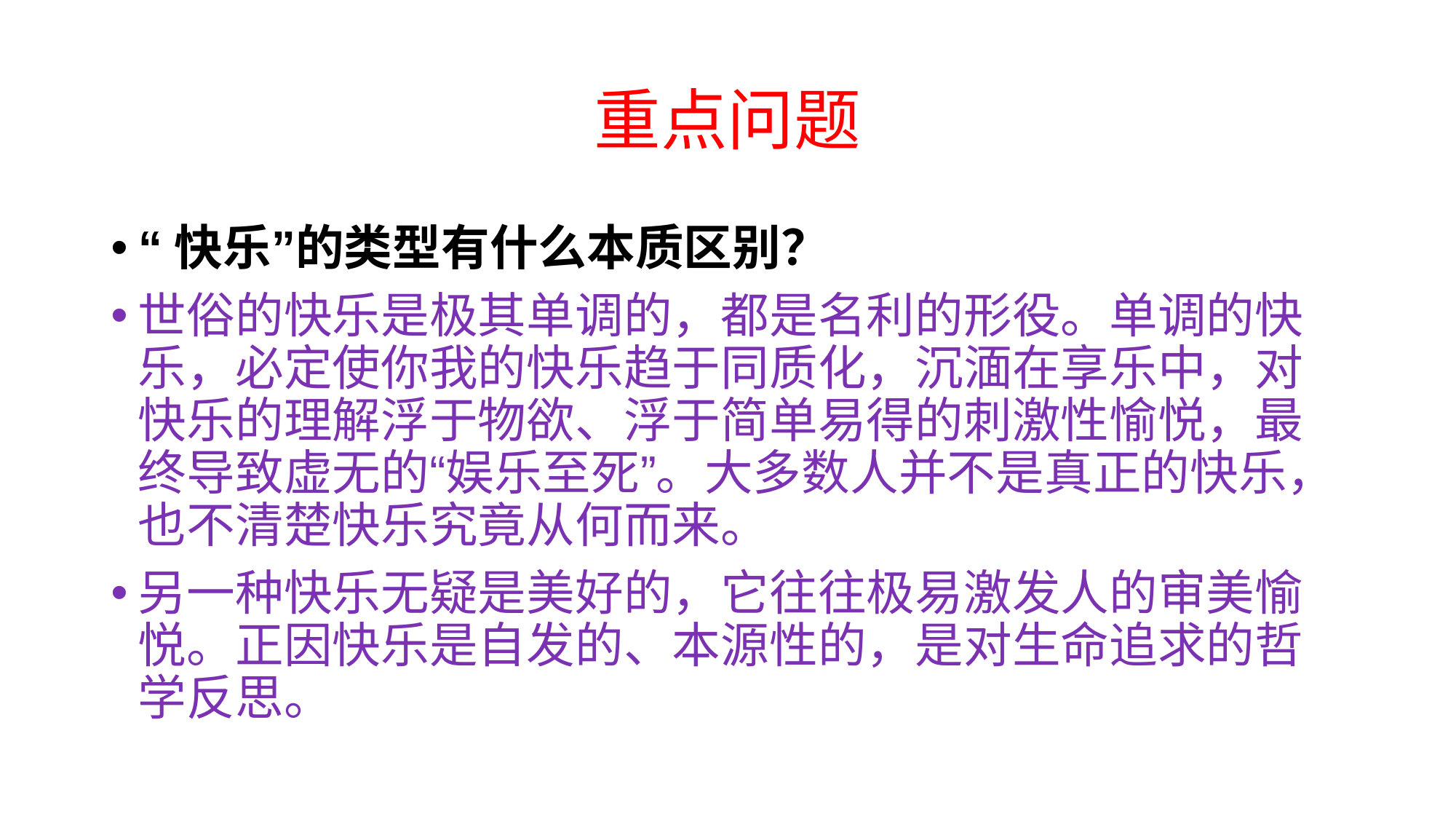

# 重点问题
“快乐”的类型有什么本质区别？
世俗的快乐是极其单调的，都是名利的形役。单调的快乐，必定使你我的快乐趋于同质化，沉湎在享乐中，对快乐的理解浮于物欲、浮于简单易得的刺激性愉悦，最终导致虚无的“娱乐至死”。大多数人并不是真正的快乐，也不清楚快乐究竟从何而来。
另一种快乐无疑是美好的，它往往极易激发人的审美愉悦。正因快乐是自发的、本源性的，是对生命追求的哲学反思。